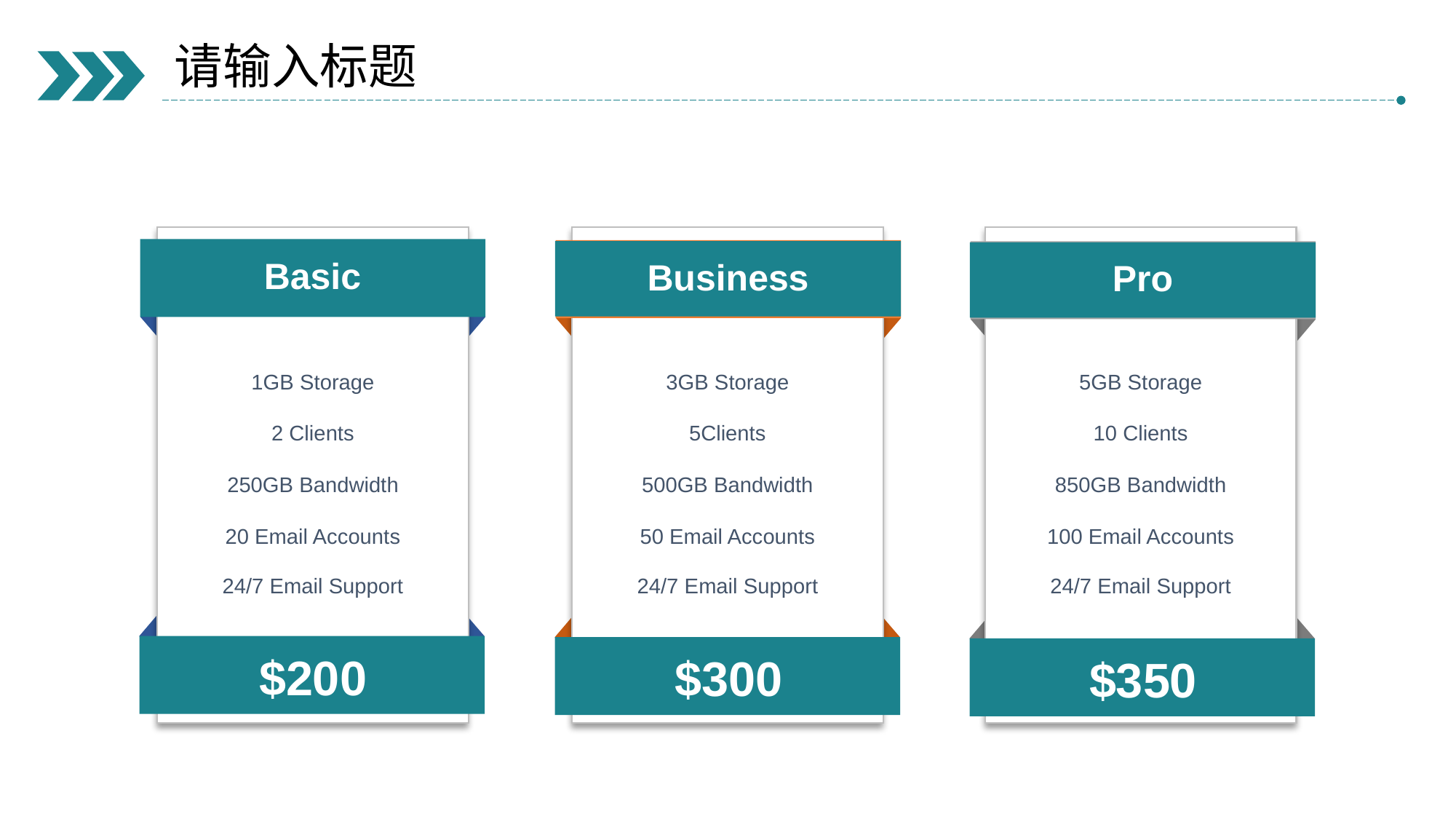

请输入标题

Basic

Business

Pro

1GB Storage
3GB Storage
5GB Storage
2 Clients
5Clients
10 Clients
250GB Bandwidth
500GB Bandwidth
850GB Bandwidth
20 Email Accounts
50 Email Accounts
100 Email Accounts
24/7 Email Support
24/7 Email Support
24/7 Email Support

$200
$300
$350